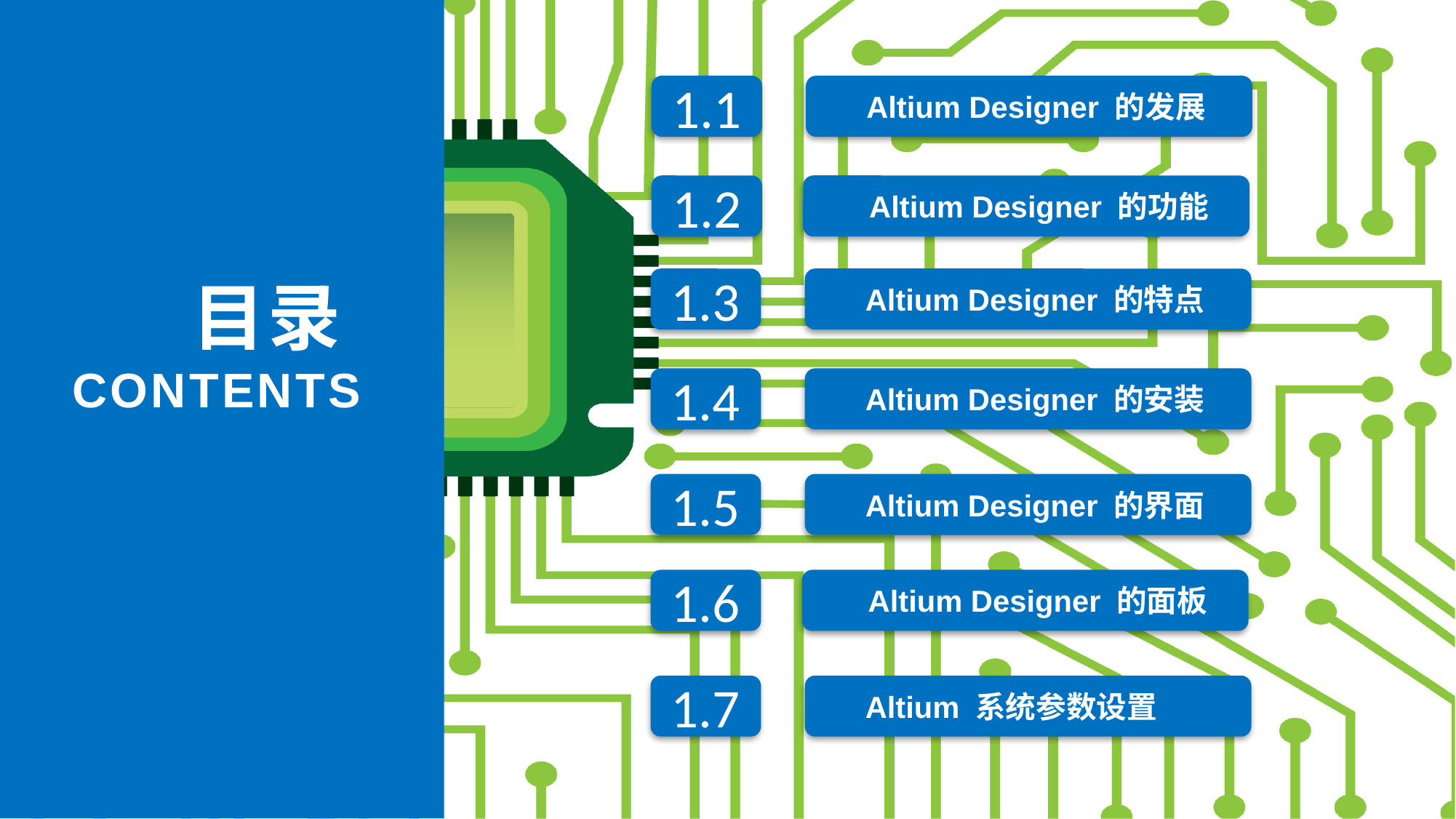

Altium Designer 的发展
1.1
1.2

Altium Designer 的功能
目录
CONTENTS

Altium Designer 的特点
1.3

Altium Designer 的安装
1.4

Altium Designer 的界面
1.5
1.6

Altium Designer 的面板

Altium 系统参数设置
1.7